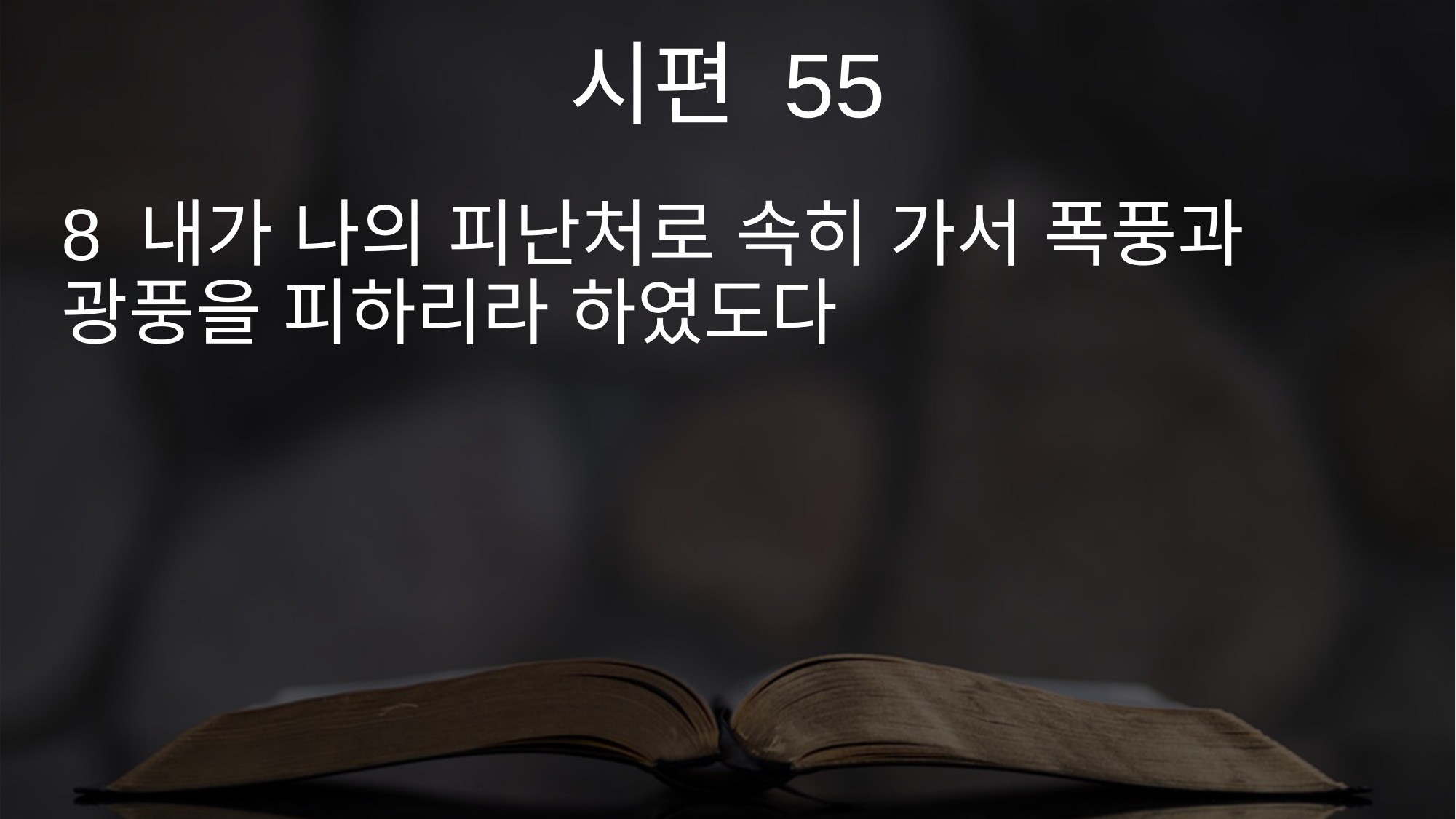

시편 55
8 내가 나의 피난처로 속히 가서 폭풍과 광풍을 피하리라 하였도다